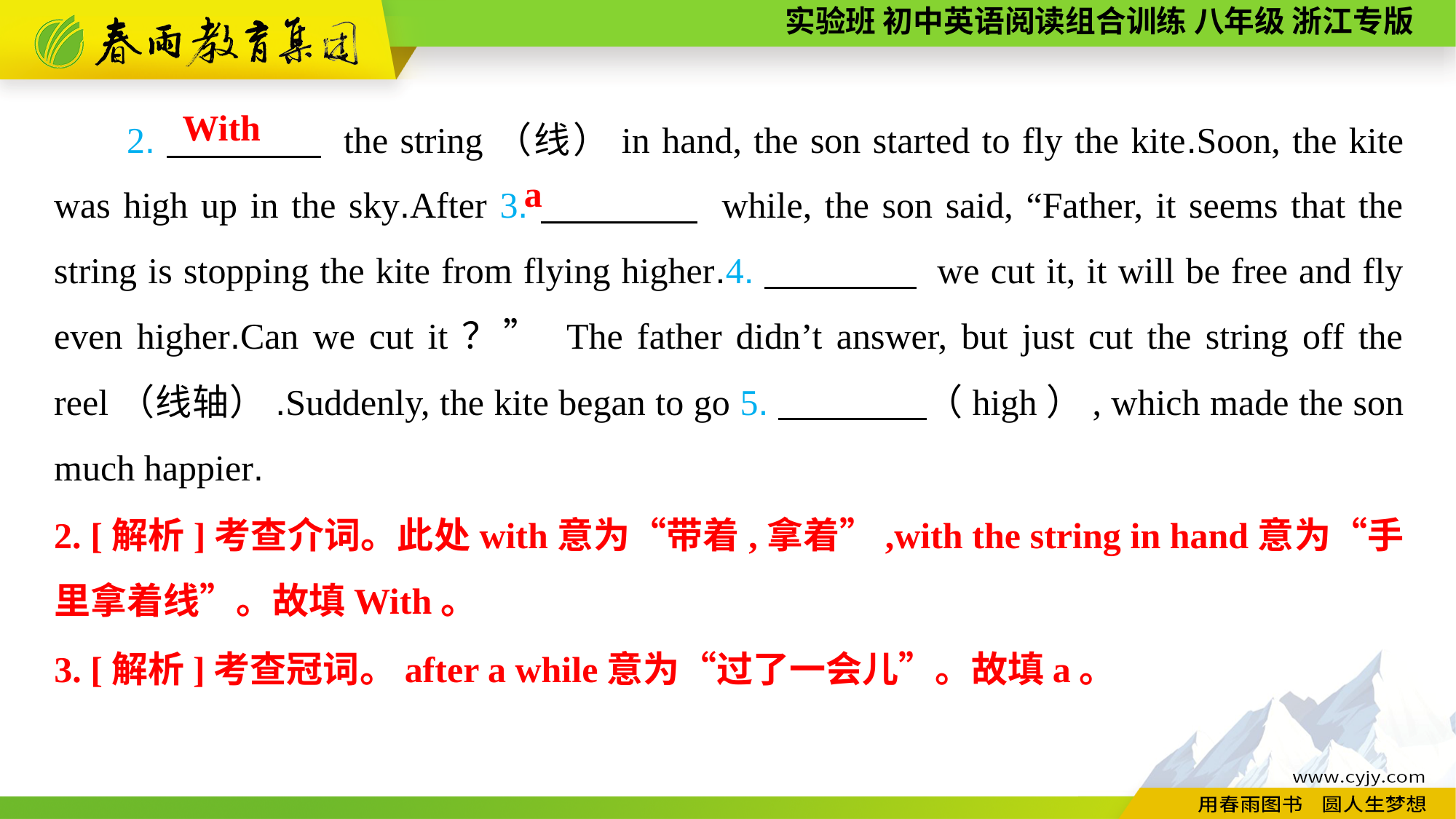

2.　　　　 the string（线）in hand, the son started to fly the kite.Soon, the kite was high up in the sky.After 3.　　　　 while, the son said, “Father, it seems that the string is stopping the kite from flying higher.4.　　　　 we cut it, it will be free and fly even higher.Can we cut it？” The father didn’t answer, but just cut the string off the reel（线轴）.Suddenly, the kite began to go 5.　　　　（high）, which made the son much happier.
With
a
2. [解析]考查介词。此处with意为“带着,拿着”,with the string in hand意为“手里拿着线”。故填With。
3. [解析]考查冠词。after a while意为“过了一会儿”。故填a。